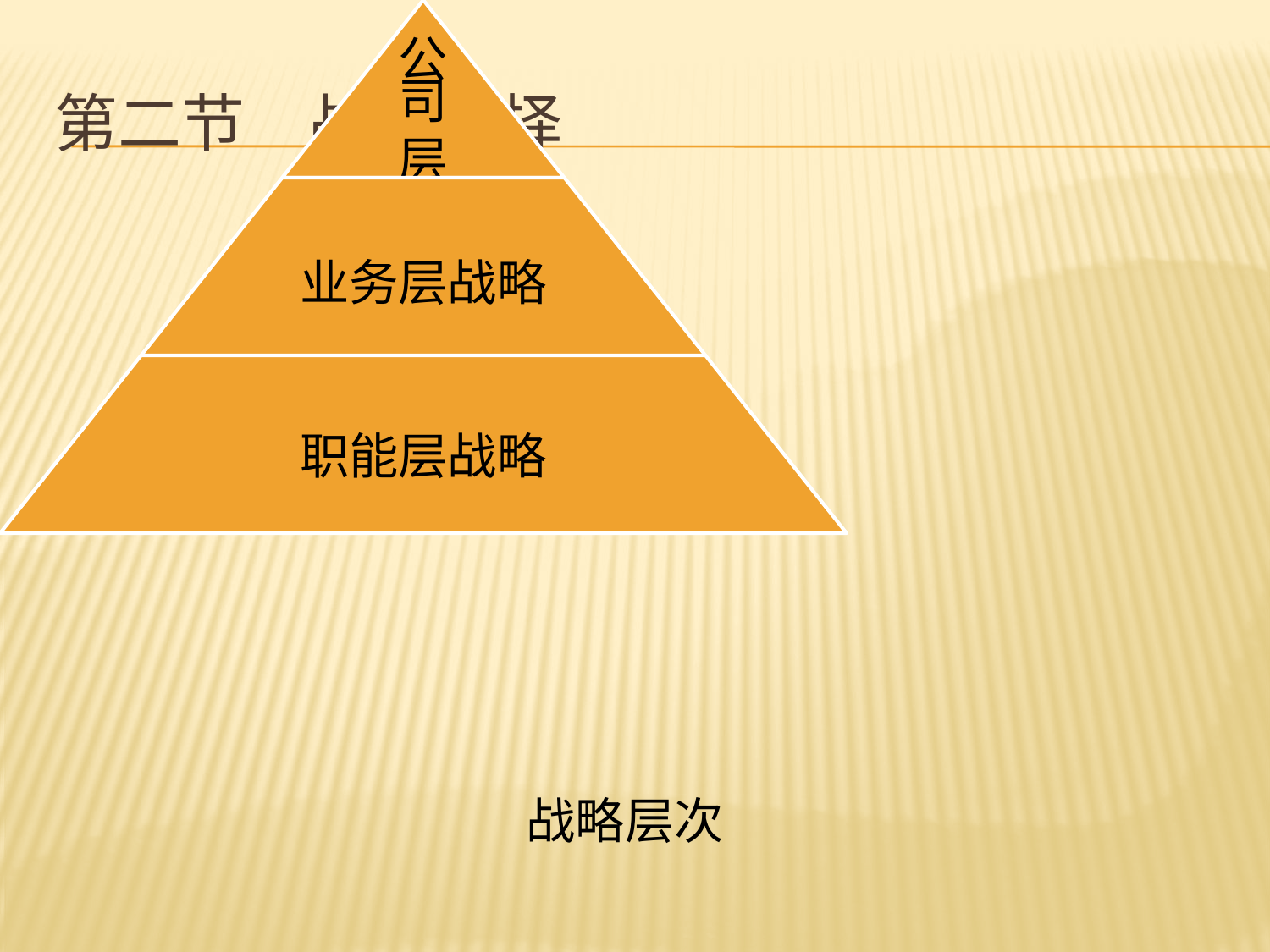

# 第二节　战略选择

公司
层战略
业务层战略
职能层战略
战略层次